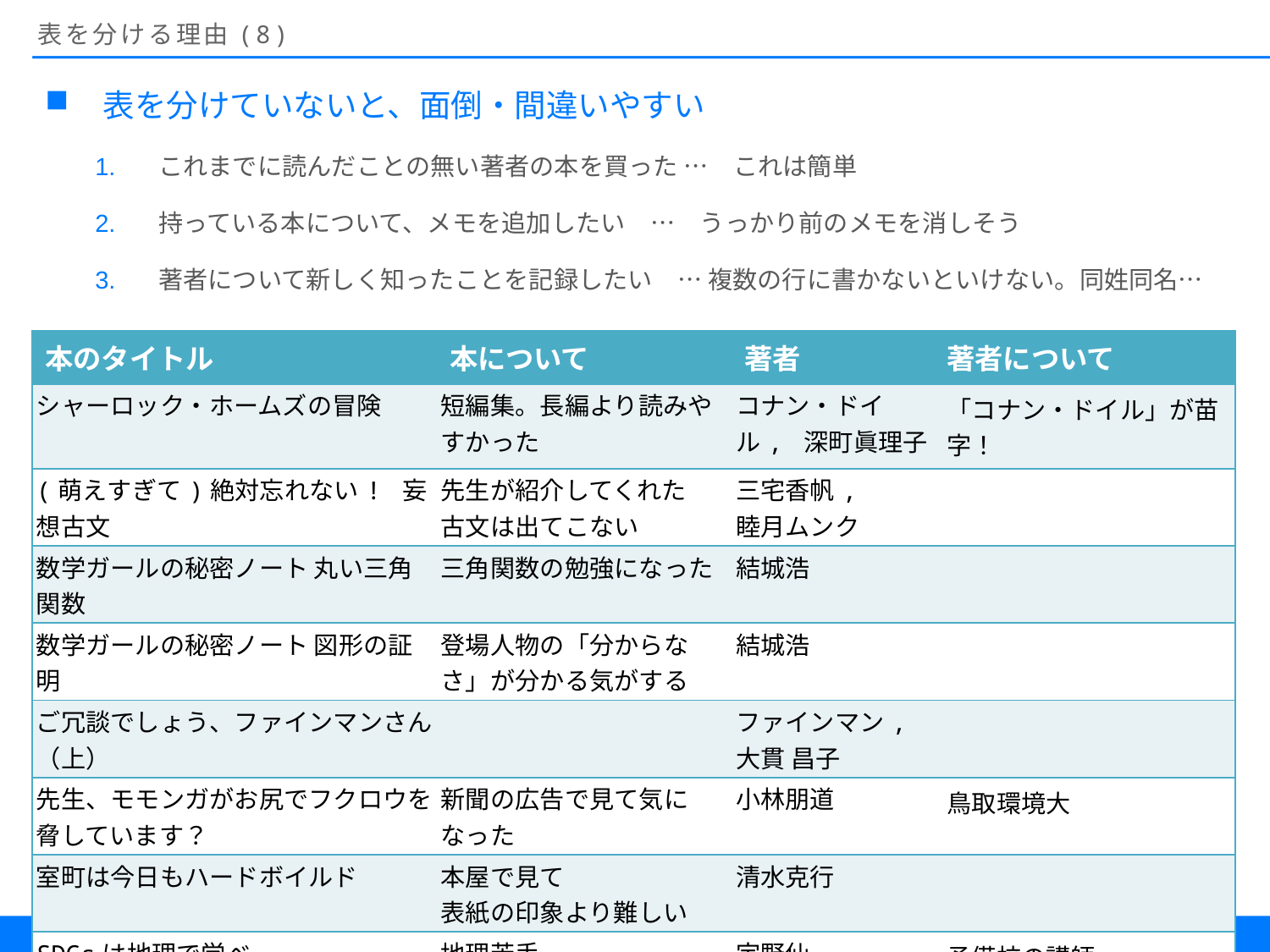

# 表を分ける理由(8)

表を分けていないと、面倒・間違いやすい
これまでに読んだことの無い著者の本を買った …　これは簡単
持っている本について、メモを追加したい　…　うっかり前のメモを消しそう
著者について新しく知ったことを記録したい　… 複数の行に書かないといけない。同姓同名…

| 本のタイトル | 本について | 著者 | 著者について |
| --- | --- | --- | --- |
| シャーロック・ホームズの冒険 | 短編集。長編より読みやすかった | コナン・ドイル, 深町眞理子 | 「コナン・ドイル」が苗字！ |
| (萌えすぎて)絶対忘れない! 妄想古文 | 先生が紹介してくれた 古文は出てこない | 三宅香帆, 睦月ムンク |  |
| 数学ガールの秘密ノート 丸い三角関数 | 三角関数の勉強になった | 結城浩 |  |
| 数学ガールの秘密ノート 図形の証明 | 登場人物の「分からなさ」が分かる気がする | 結城浩 |  |
| ご冗談でしょう、ファインマンさん（上） |  | ファインマン, 大貫 昌子 |  |
| 先生、モモンガがお尻でフクロウを脅しています？ | 新聞の広告で見て気になった | 小林朋道 | 鳥取環境大 |
| 室町は今日もハードボイルド | 本屋で見て 表紙の印象より難しい | 清水克行 |  |
| SDGsは地理で学べ | 地理苦手… | 宇野仙 | 予備校の講師 |